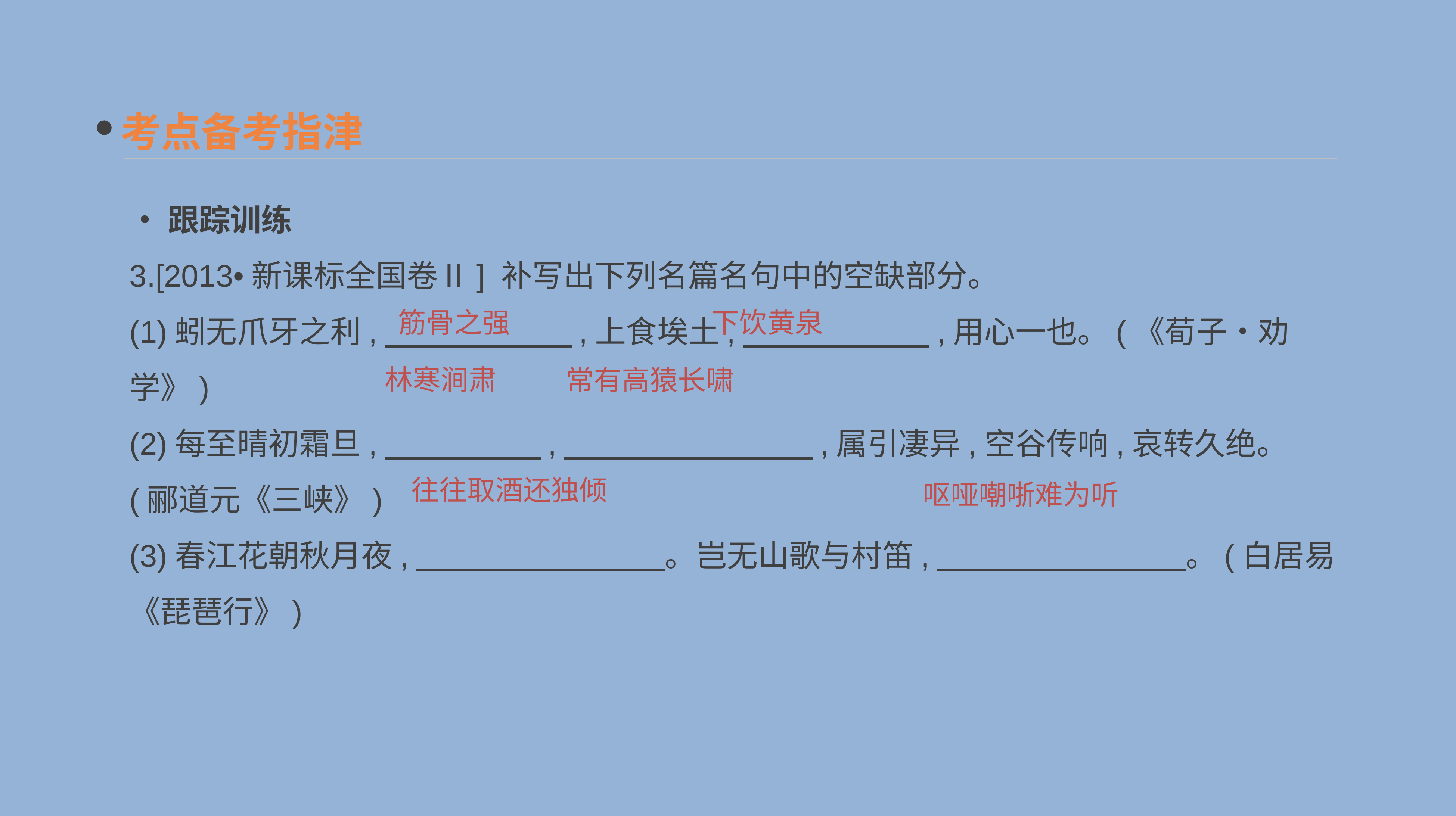

考点备考指津

•跟踪训练
3.[2013•新课标全国卷Ⅱ] 补写出下列名篇名句中的空缺部分。
(1)蚓无爪牙之利,　　　　　　,上食埃土,　　　　　　,用心一也。(《荀子•劝学》)
(2)每至晴初霜旦,　　　　　,　　　　　　　　,属引凄异,空谷传响,哀转久绝。(郦道元《三峡》)
(3)春江花朝秋月夜,　　　　　　　　。岂无山歌与村笛,　　　　　　　　。(白居易《琵琶行》)
筋骨之强
下饮黄泉
林寒涧肃
常有高猿长啸
往往取酒还独倾
呕哑嘲哳难为听